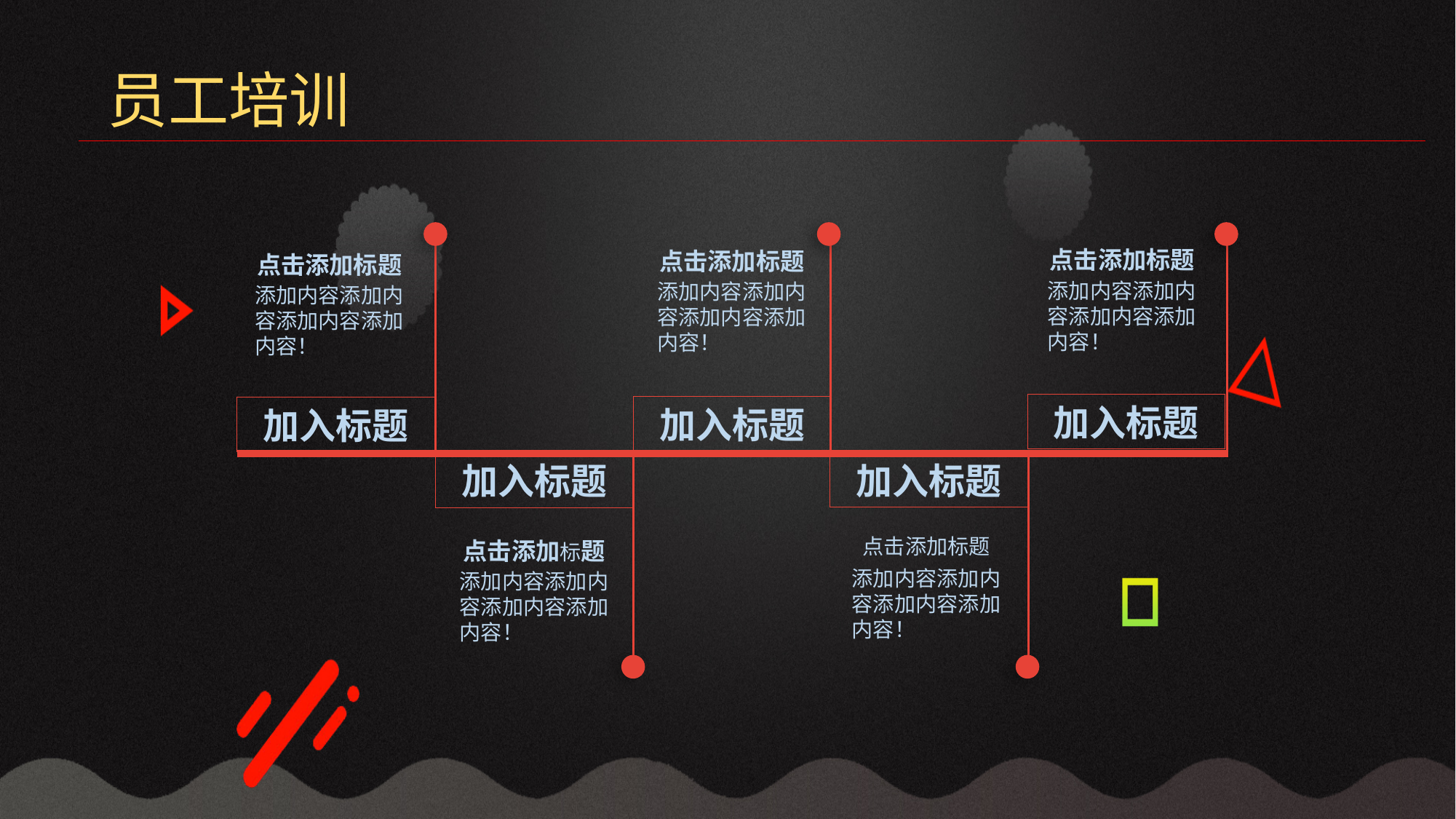

员工培训

点击添加标题
点击添加标题
点击添加标题
添加内容添加内容添加内容添加内容！
添加内容添加内容添加内容添加内容！
添加内容添加内容添加内容添加内容！
加入标题
加入标题
加入标题

加入标题
加入标题
点击添加标题
点击添加标题
添加内容添加内容添加内容添加内容！
添加内容添加内容添加内容添加内容！